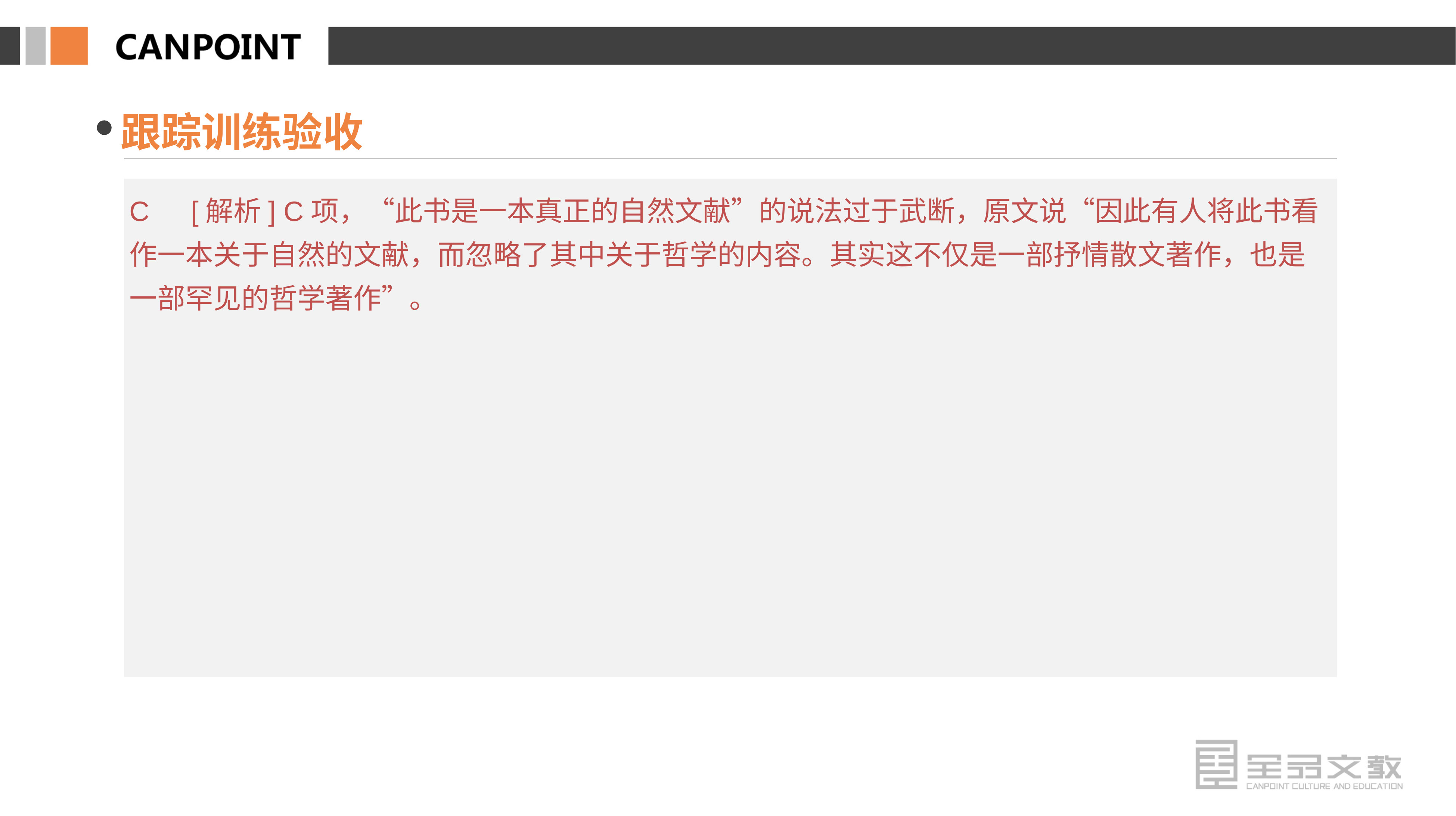

跟踪训练验收

C　[解析] C项，“此书是一本真正的自然文献”的说法过于武断，原文说“因此有人将此书看作一本关于自然的文献，而忽略了其中关于哲学的内容。其实这不仅是一部抒情散文著作，也是一部罕见的哲学著作”。